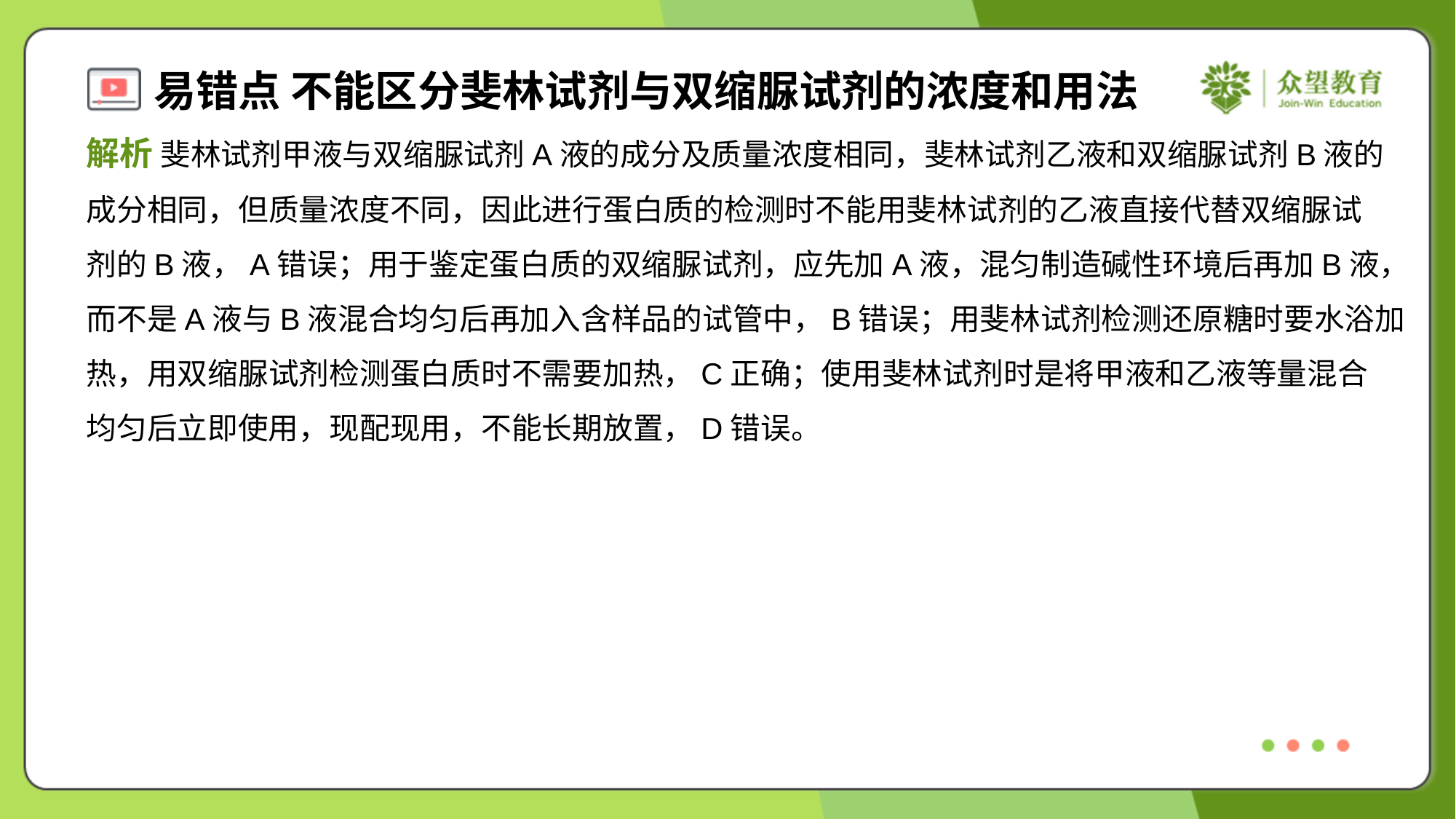

解析 斐林试剂甲液与双缩脲试剂A液的成分及质量浓度相同，斐林试剂乙液和双缩脲试剂B液的
成分相同，但质量浓度不同，因此进行蛋白质的检测时不能用斐林试剂的乙液直接代替双缩脲试
剂的B液，A错误；用于鉴定蛋白质的双缩脲试剂，应先加A液，混匀制造碱性环境后再加B液，
而不是A液与B液混合均匀后再加入含样品的试管中，B错误；用斐林试剂检测还原糖时要水浴加
热，用双缩脲试剂检测蛋白质时不需要加热，C正确；使用斐林试剂时是将甲液和乙液等量混合
均匀后立即使用，现配现用，不能长期放置，D错误。